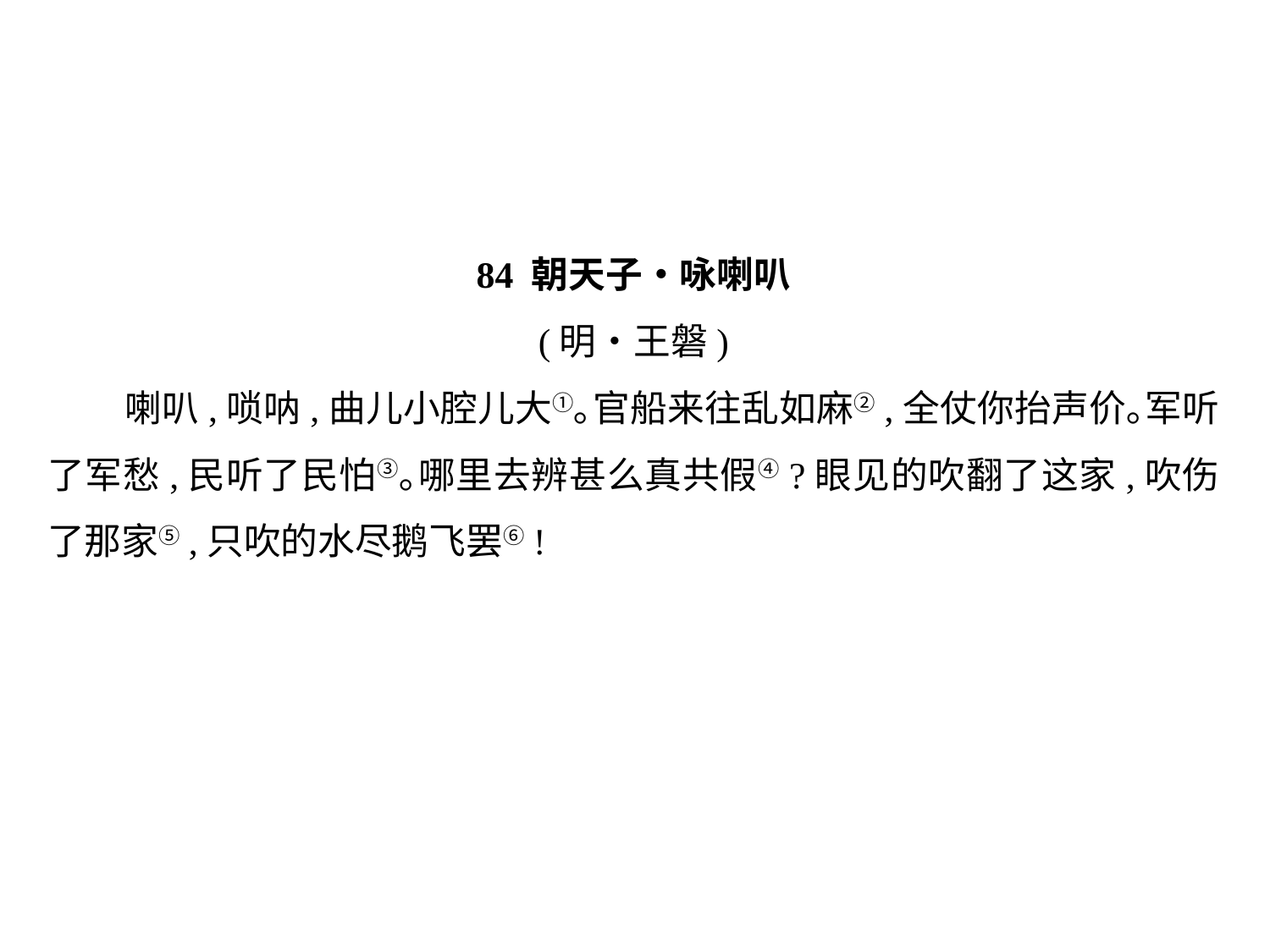

84 朝天子•咏喇叭
(明•王磐)
        喇叭,唢呐,曲儿小腔儿大①｡官船来往乱如麻②,全仗你抬声价｡军听了军愁,民听了民怕③｡哪里去辨甚么真共假④?眼见的吹翻了这家,吹伤了那家⑤,只吹的水尽鹅飞罢⑥!